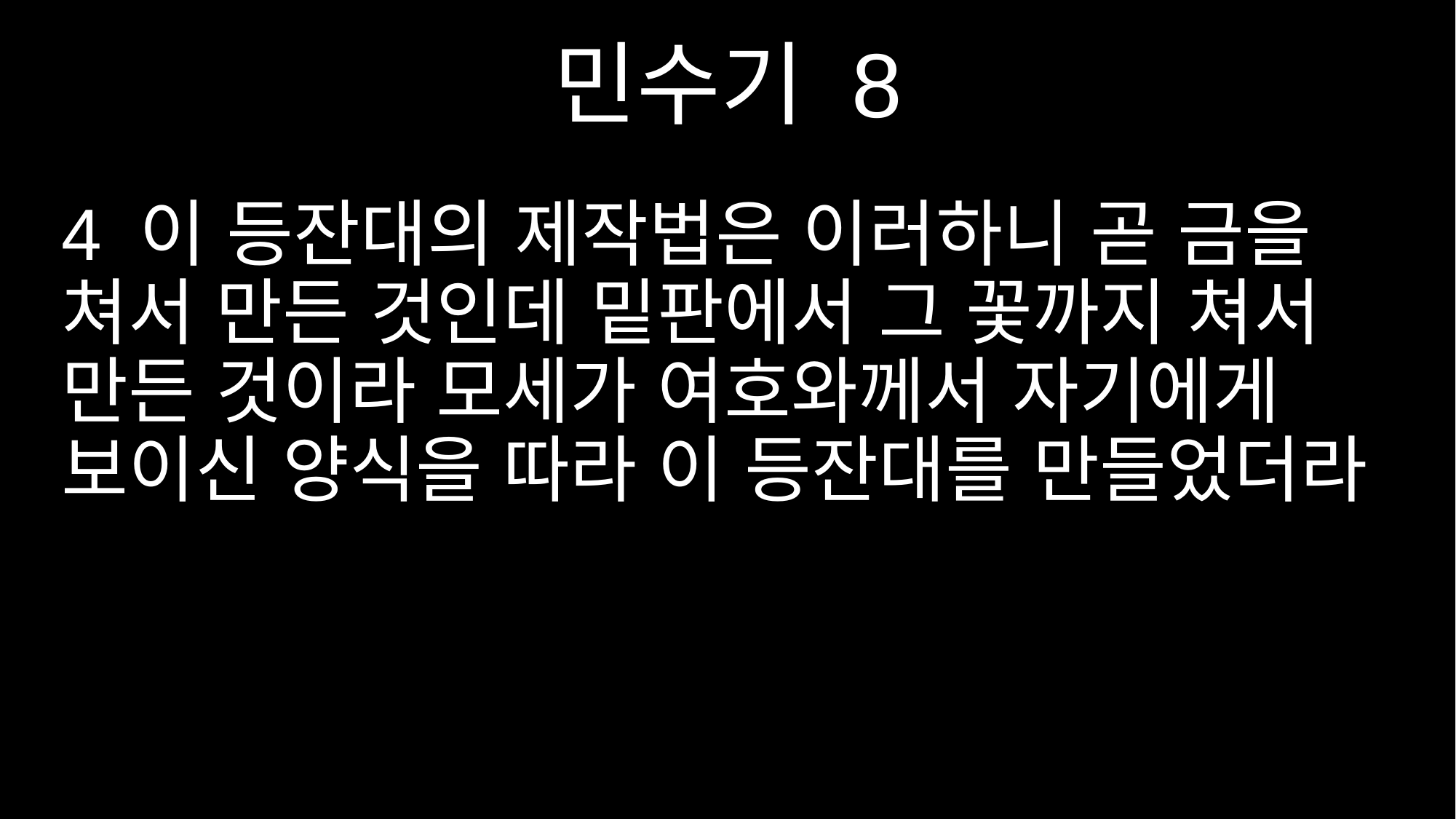

민수기 8
4 이 등잔대의 제작법은 이러하니 곧 금을 쳐서 만든 것인데 밑판에서 그 꽃까지 쳐서 만든 것이라 모세가 여호와께서 자기에게 보이신 양식을 따라 이 등잔대를 만들었더라